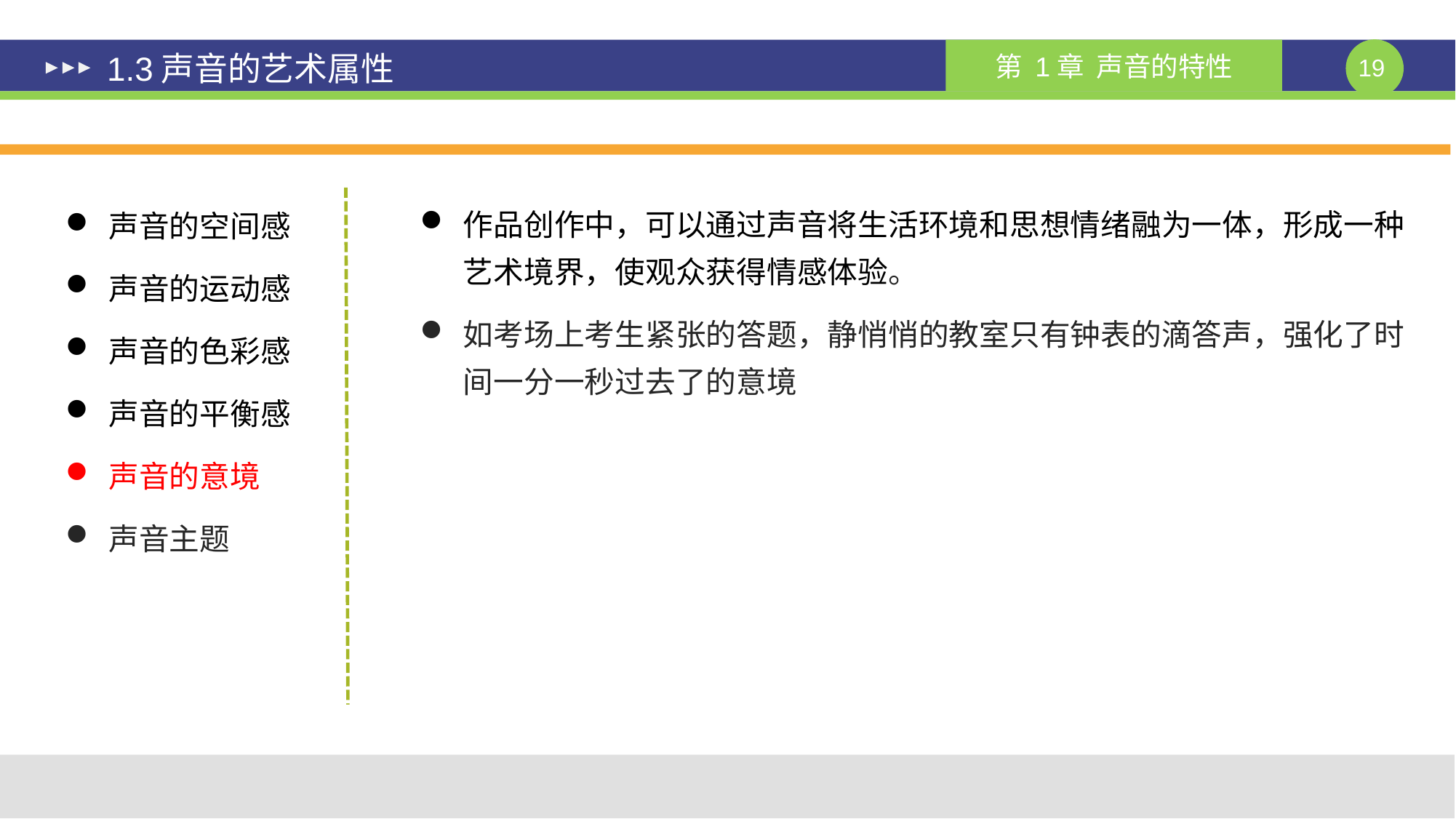

# 1.3声音的艺术属性

作品创作中，可以通过声音将生活环境和思想情绪融为一体，形成一种艺术境界，使观众获得情感体验。
如考场上考生紧张的答题，静悄悄的教室只有钟表的滴答声，强化了时间一分一秒过去了的意境
声音的空间感
声音的运动感
声音的色彩感
声音的平衡感
声音的意境
声音主题